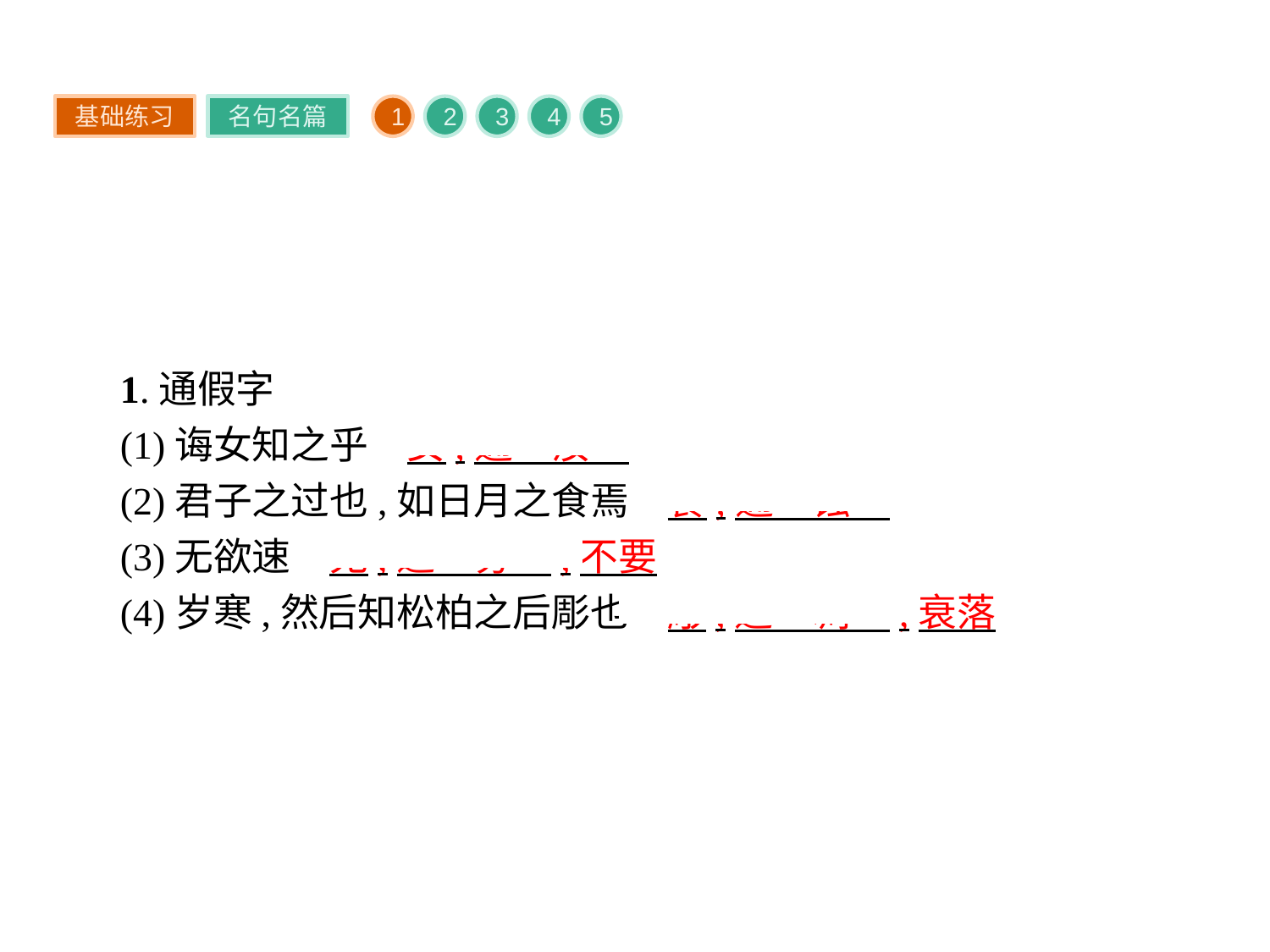

基础练习
名句名篇
1
2
3
4
5
1.通假字
(1)诲女知之乎　女,通“汝”
(2)君子之过也,如日月之食焉　食,通“蚀”
(3)无欲速　无,通“毋”,不要
(4)岁寒,然后知松柏之后彫也　彫,通“凋”,衰落